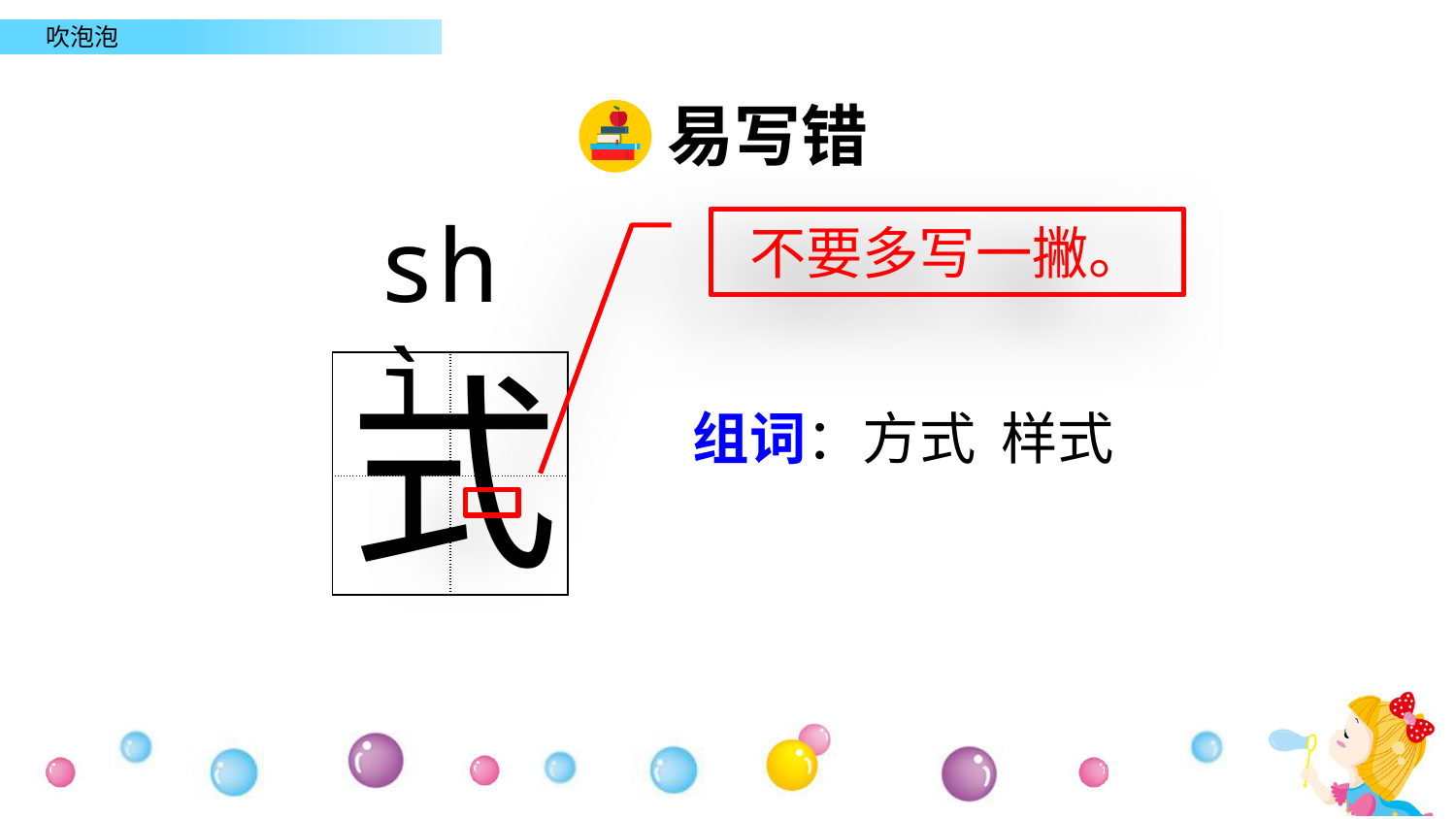

易写错

shì
不要多写一撇。
式
|  |  |
| --- | --- |
|  |  |
组词：方式  样式